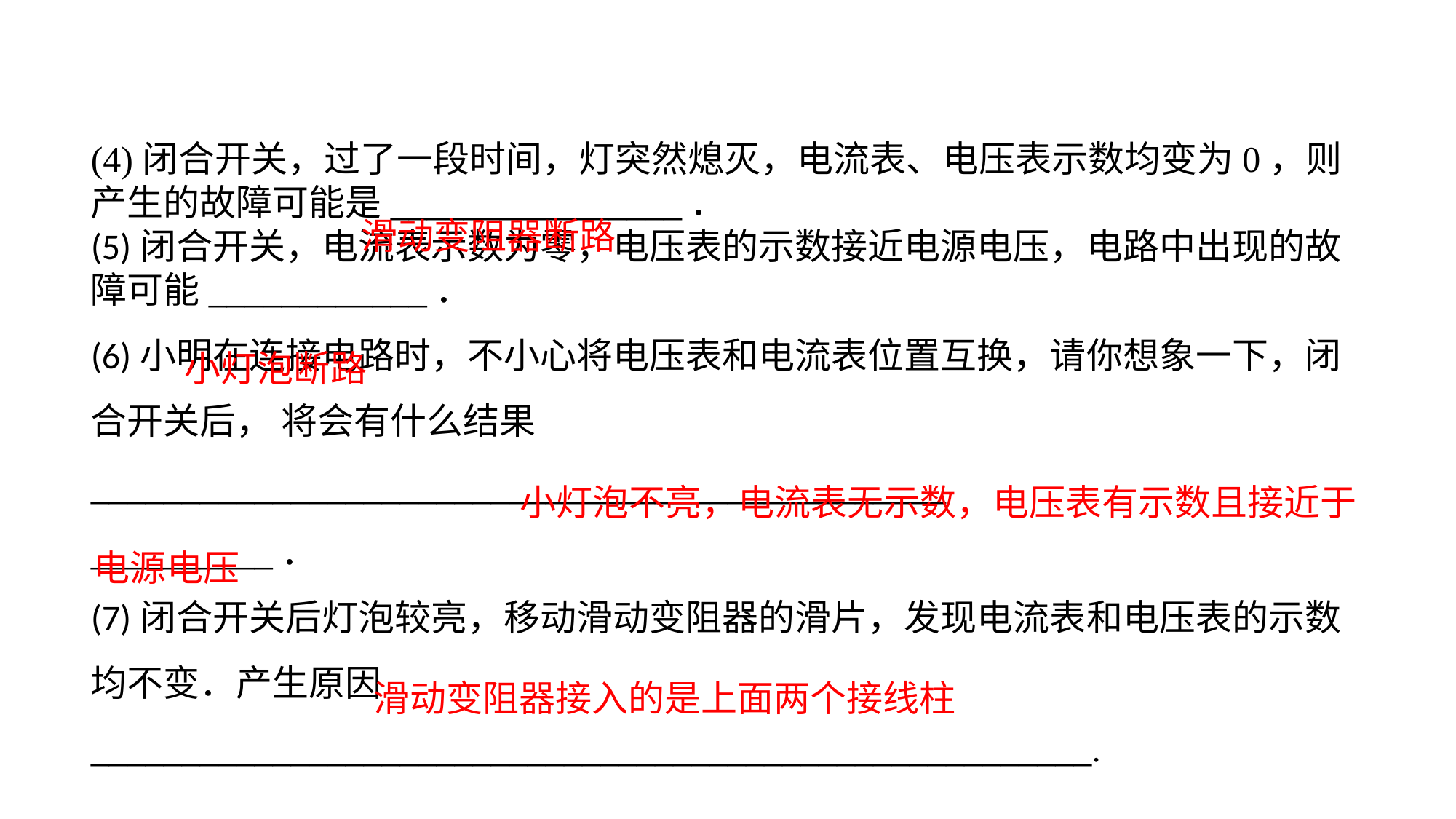

(4)闭合开关，过了一段时间，灯突然熄灭，电流表、电压表示数均变为0，则产生的故障可能是________________．(5)闭合开关，电流表示数为零，电压表的示数接近电源电压，电路中出现的故障可能____________．(6)小明在连接电路时，不小心将电压表和电流表位置互换，请你想象一下，闭合开关后， 将会有什么结果_______________________________________________
__________．(7)闭合开关后灯泡较亮，移动滑动变阻器的滑片，发现电流表和电压表的示数均不变．产生原因_______________________________________________________.
滑动变阻器断路
小灯泡断路
                                                   小灯泡不亮，电流表无示数，电压表有示数且接近于
电源电压
滑动变阻器接入的是上面两个接线柱